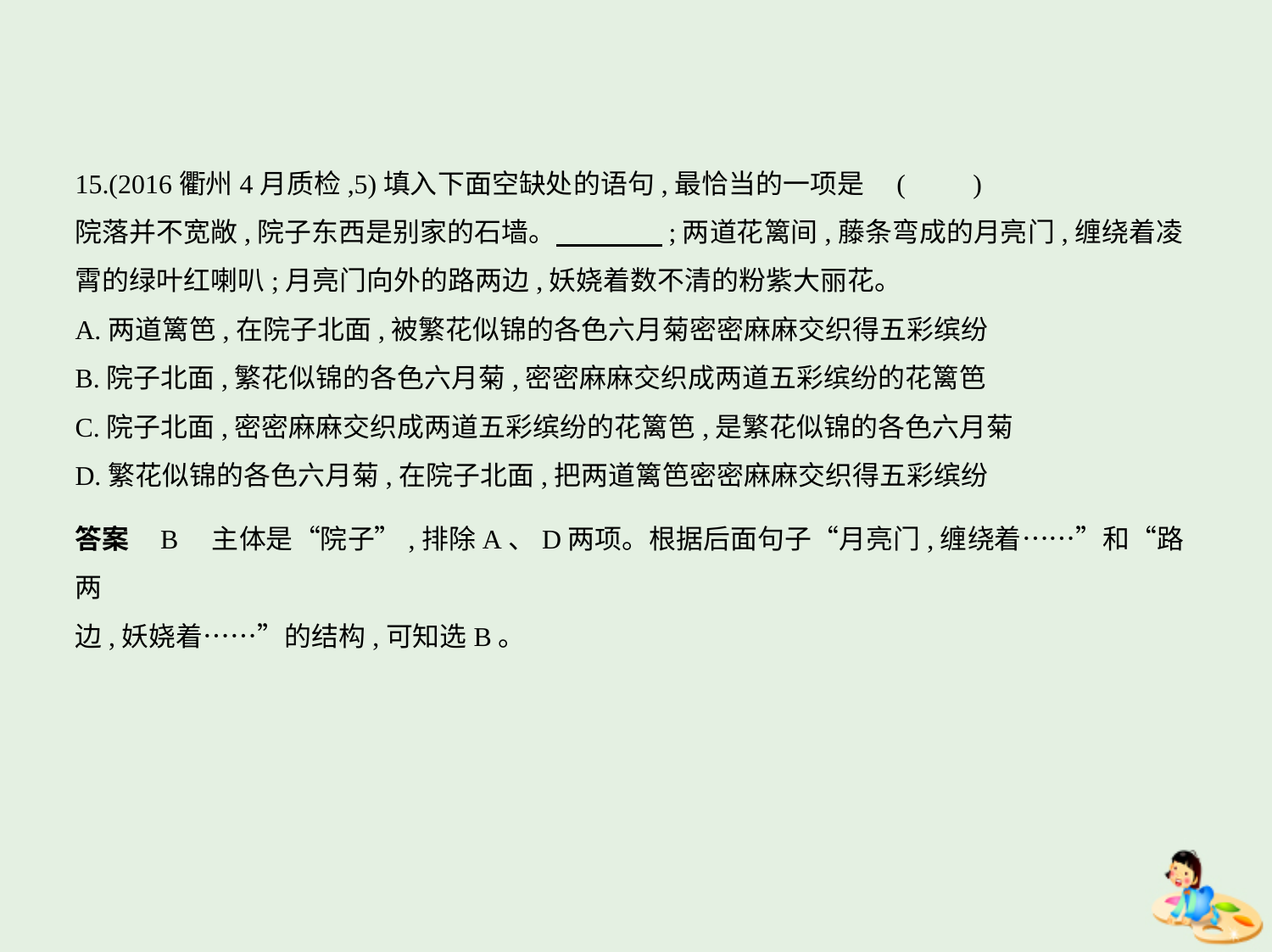

15.(2016衢州4月质检,5)填入下面空缺处的语句,最恰当的一项是 (　　)
院落并不宽敞,院子东西是别家的石墙。　　　    ;两道花篱间,藤条弯成的月亮门,缠绕着凌
霄的绿叶红喇叭;月亮门向外的路两边,妖娆着数不清的粉紫大丽花。
A.两道篱笆,在院子北面,被繁花似锦的各色六月菊密密麻麻交织得五彩缤纷
B.院子北面,繁花似锦的各色六月菊,密密麻麻交织成两道五彩缤纷的花篱笆
C.院子北面,密密麻麻交织成两道五彩缤纷的花篱笆,是繁花似锦的各色六月菊
D.繁花似锦的各色六月菊,在院子北面,把两道篱笆密密麻麻交织得五彩缤纷
答案    B    主体是“院子”,排除A、D两项。根据后面句子“月亮门,缠绕着……”和“路两
边,妖娆着……”的结构,可知选B。